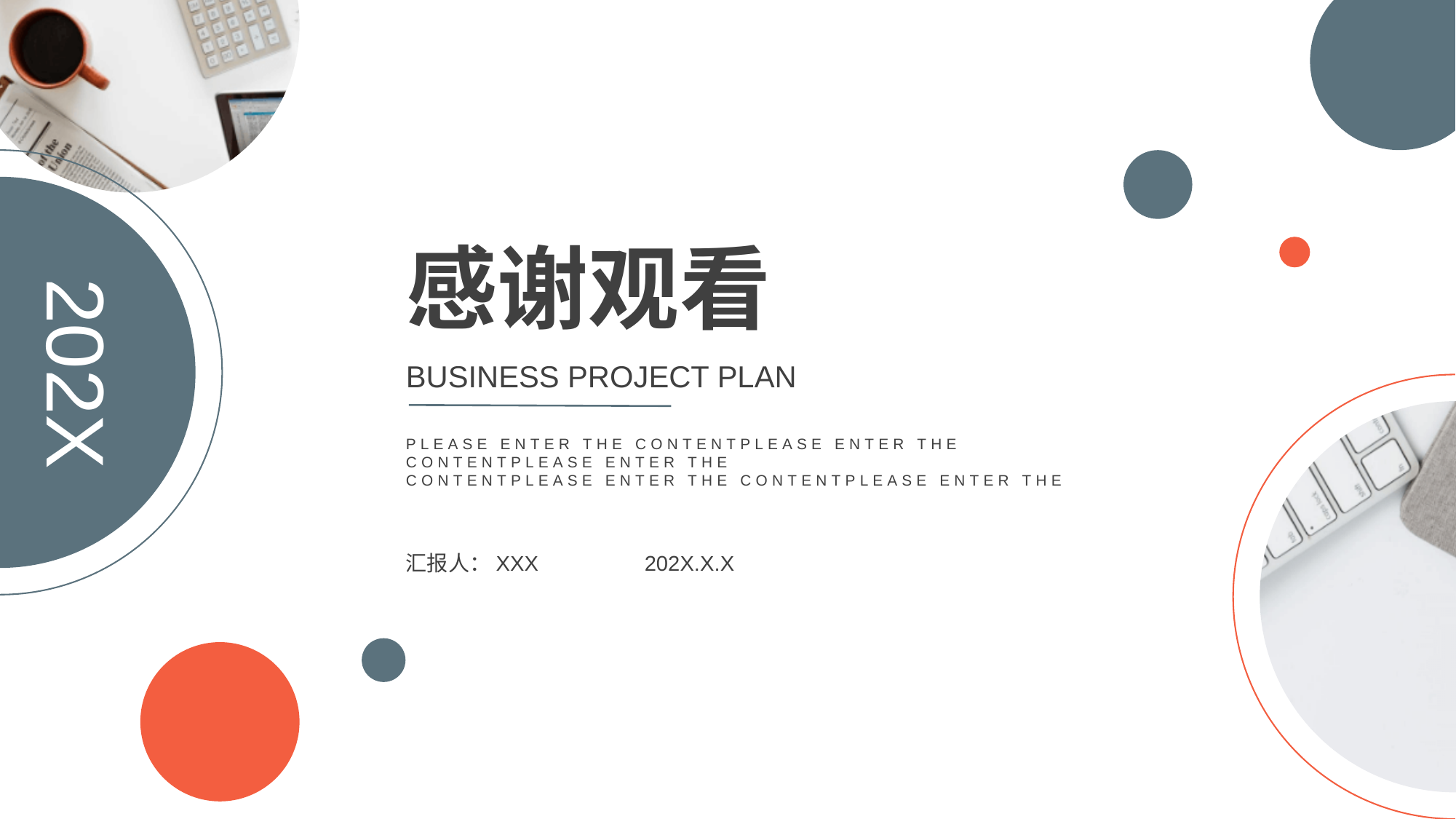

感谢观看

202X
BUSINESS PROJECT PLAN

PLEASE ENTER THE CONTENTPLEASE ENTER THE CONTENTPLEASE ENTER THE
CONTENTPLEASE ENTER THE CONTENTPLEASE ENTER THE
汇报人：XXX
202X.X.X